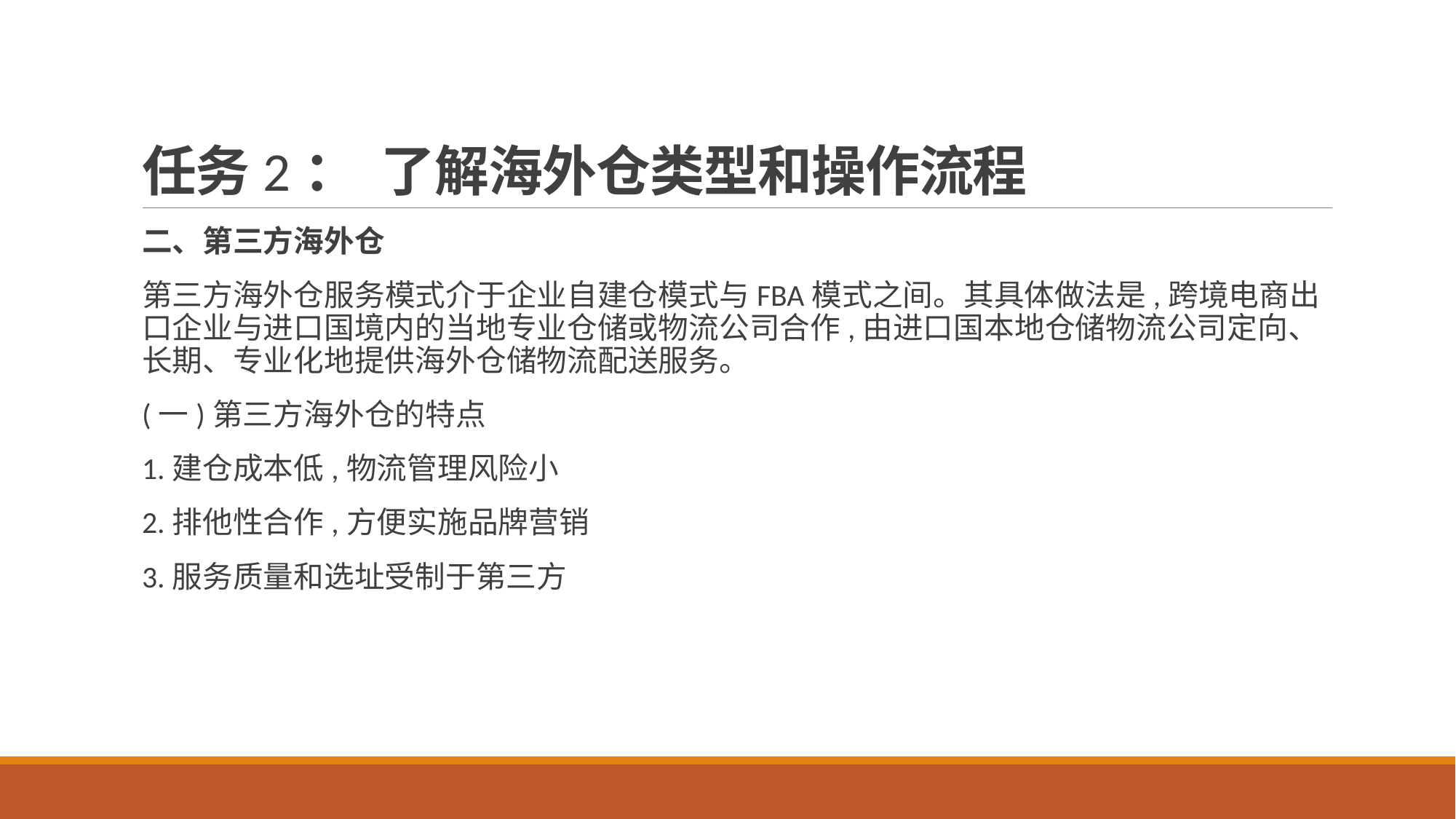

# 任务2：  了解海外仓类型和操作流程
二、第三方海外仓
第三方海外仓服务模式介于企业自建仓模式与FBA模式之间。其具体做法是,跨境电商出口企业与进口国境内的当地专业仓储或物流公司合作,由进口国本地仓储物流公司定向、长期、专业化地提供海外仓储物流配送服务。
(一)第三方海外仓的特点
1.建仓成本低,物流管理风险小
2.排他性合作,方便实施品牌营销
3.服务质量和选址受制于第三方